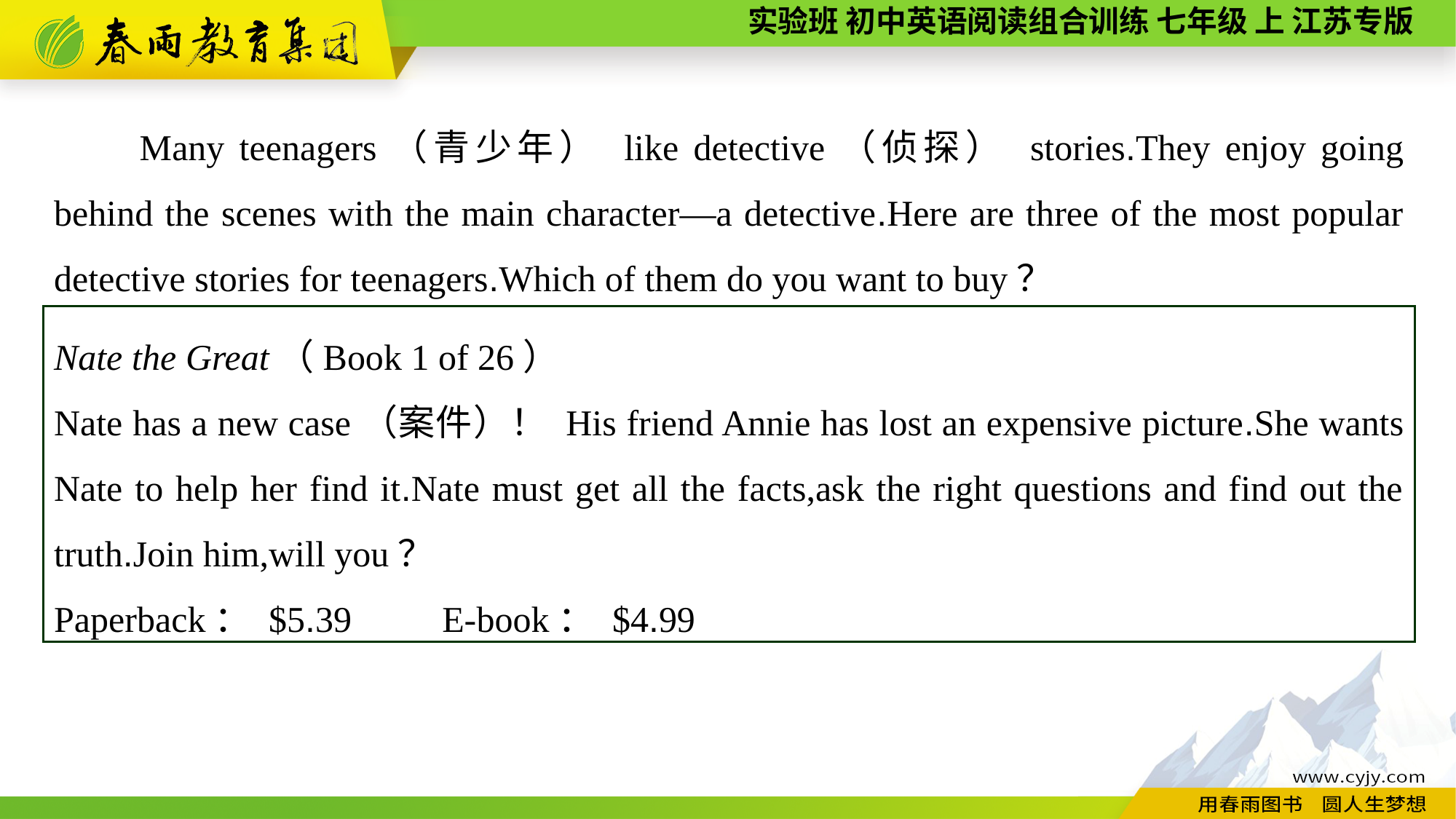

Many teenagers（青少年） like detective（侦探） stories.They enjoy going behind the scenes with the main character—a detective.Here are three of the most popular detective stories for teenagers.Which of them do you want to buy？
Nate the Great（Book 1 of 26）
Nate has a new case（案件）！ His friend Annie has lost an expensive picture.She wants Nate to help her find it.Nate must get all the facts,ask the right questions and find out the truth.Join him,will you？
Paperback： $5.39　　E-book： $4.99